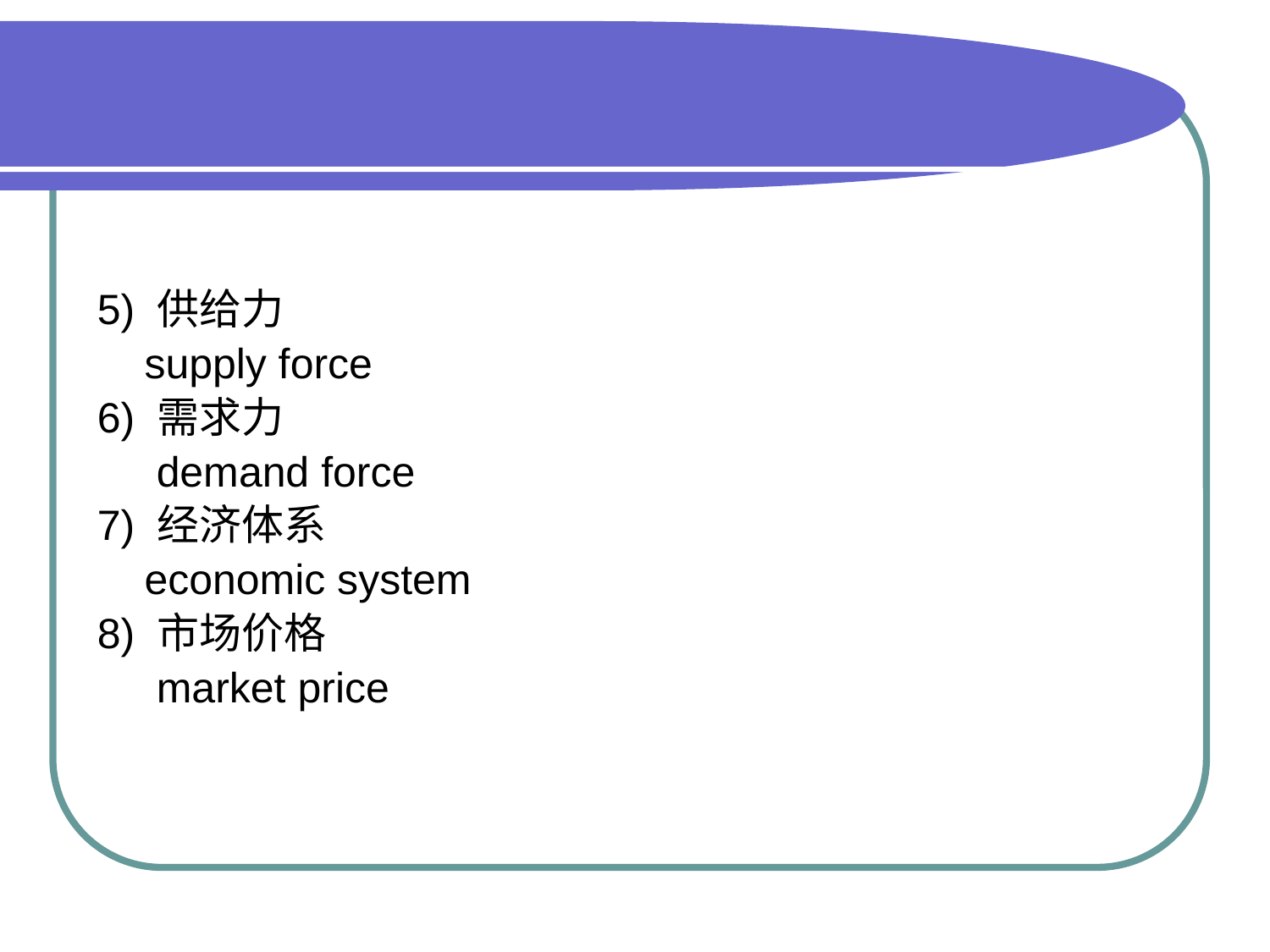

#

5) 供给力
    supply force
6) 需求力
     demand force
7) 经济体系
    economic system
8) 市场价格
     market price